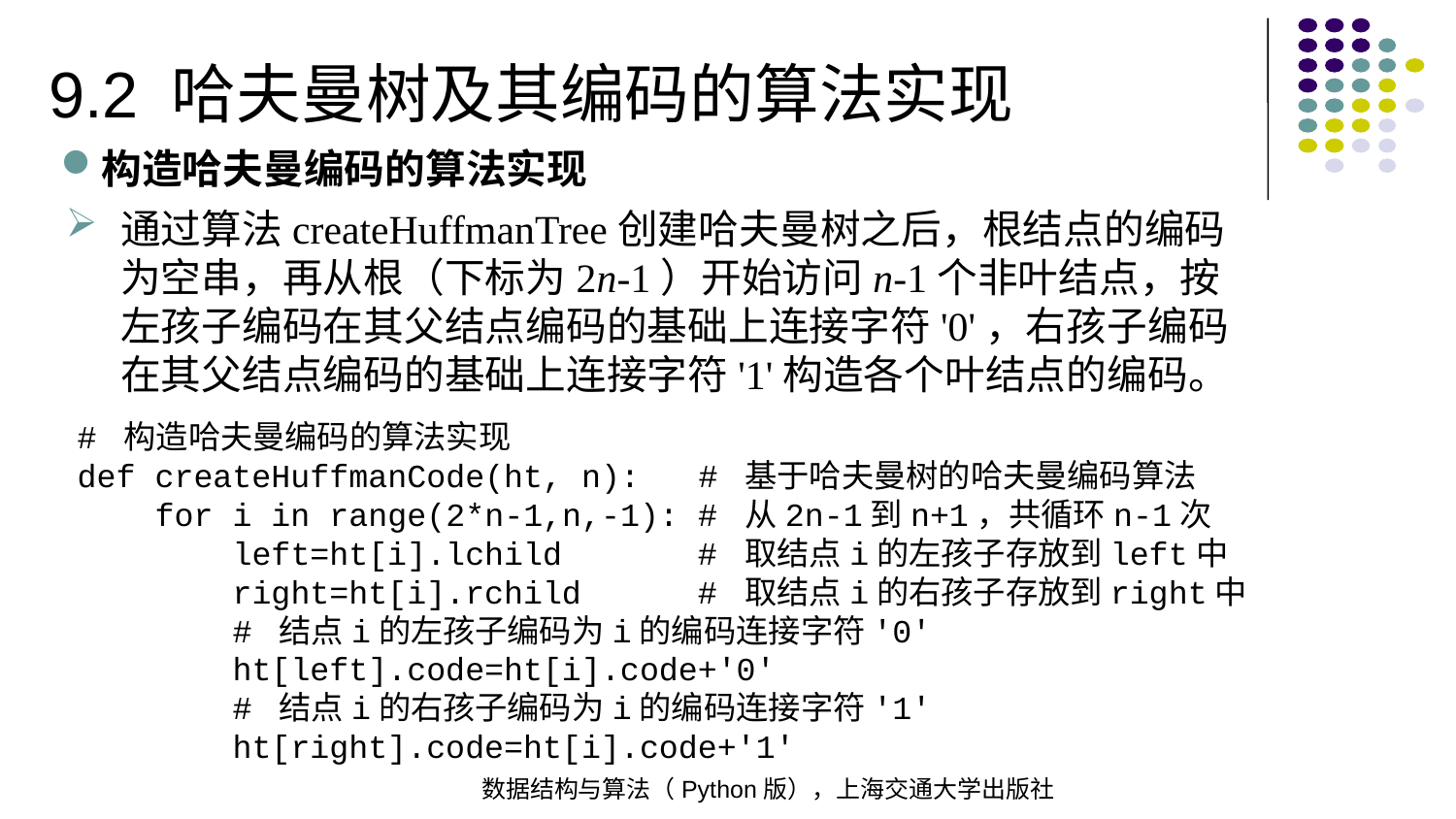

9.2 哈夫曼树及其编码的算法实现
构造哈夫曼编码的算法实现
通过算法createHuffmanTree创建哈夫曼树之后，根结点的编码为空串，再从根（下标为2n-1）开始访问n-1个非叶结点，按左孩子编码在其父结点编码的基础上连接字符'0'，右孩子编码在其父结点编码的基础上连接字符'1'构造各个叶结点的编码。
# 构造哈夫曼编码的算法实现
def createHuffmanCode(ht, n):   # 基于哈夫曼树的哈夫曼编码算法
    for i in range(2*n-1,n,-1): # 从2n-1到n+1，共循环n-1次
        left=ht[i].lchild       # 取结点i的左孩子存放到left中
        right=ht[i].rchild      # 取结点i的右孩子存放到right中
        # 结点i的左孩子编码为i的编码连接字符'0'
        ht[left].code=ht[i].code+'0'
        # 结点i的右孩子编码为i的编码连接字符'1'
        ht[right].code=ht[i].code+'1'